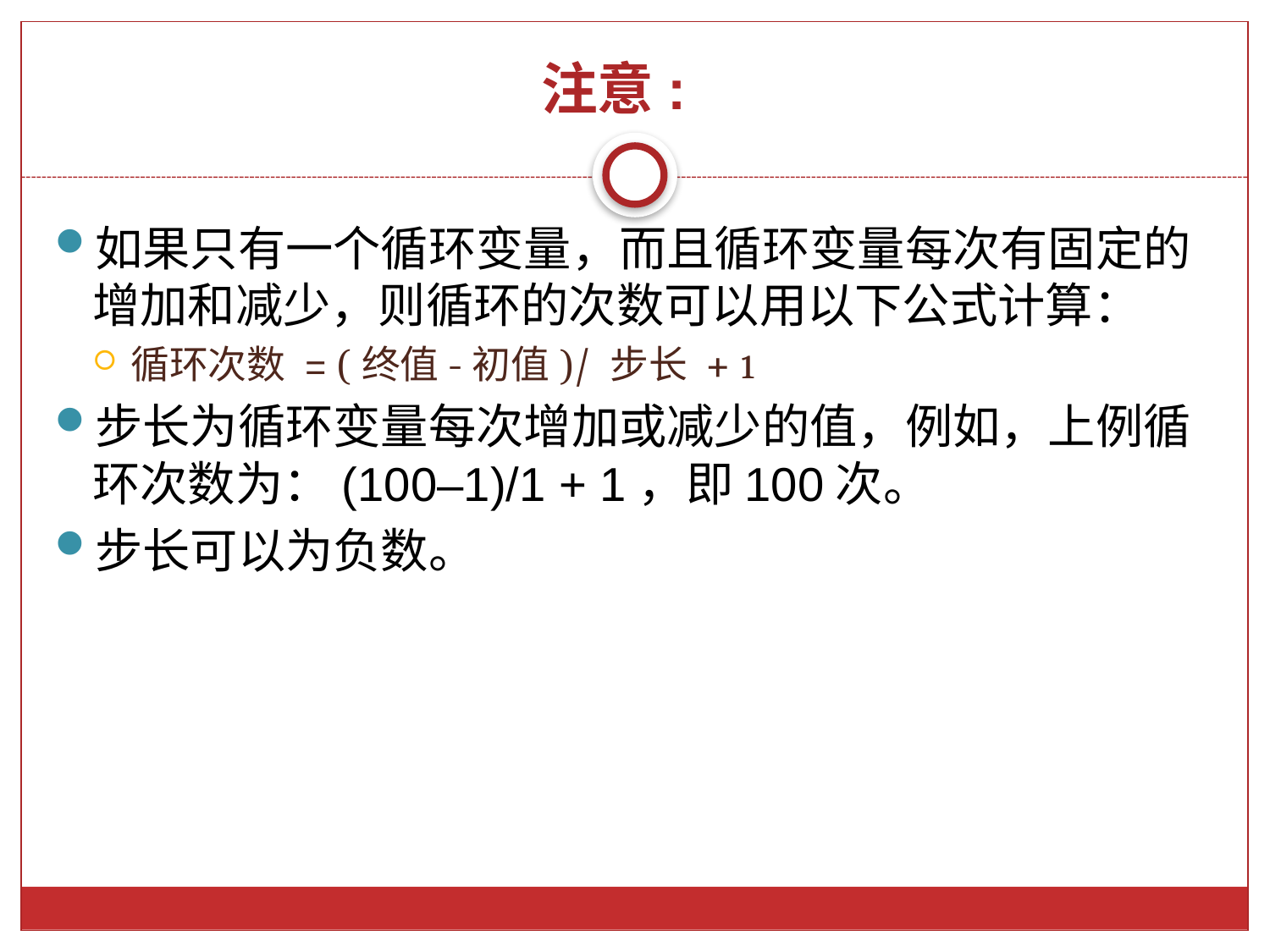

# 注意:
如果只有一个循环变量，而且循环变量每次有固定的增加和减少，则循环的次数可以用以下公式计算：
循环次数 = (终值-初值)/ 步长 + 1
步长为循环变量每次增加或减少的值，例如，上例循环次数为：(100–1)/1 + 1，即100次。
步长可以为负数。